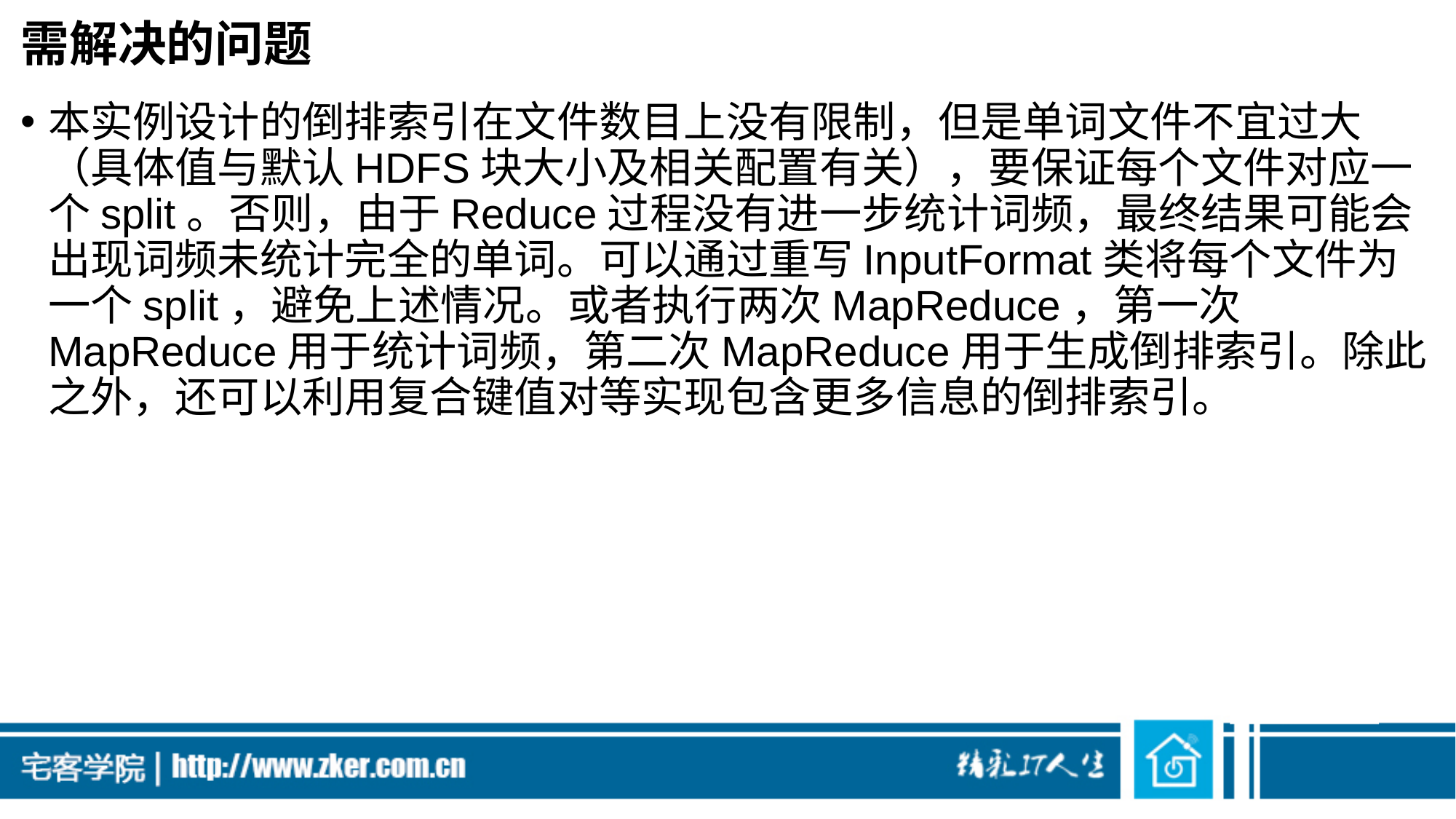

# 需解决的问题
本实例设计的倒排索引在文件数目上没有限制，但是单词文件不宜过大（具体值与默认HDFS块大小及相关配置有关），要保证每个文件对应一个split。否则，由于Reduce过程没有进一步统计词频，最终结果可能会出现词频未统计完全的单词。可以通过重写InputFormat类将每个文件为一个split，避免上述情况。或者执行两次MapReduce，第一次MapReduce用于统计词频，第二次MapReduce用于生成倒排索引。除此之外，还可以利用复合键值对等实现包含更多信息的倒排索引。